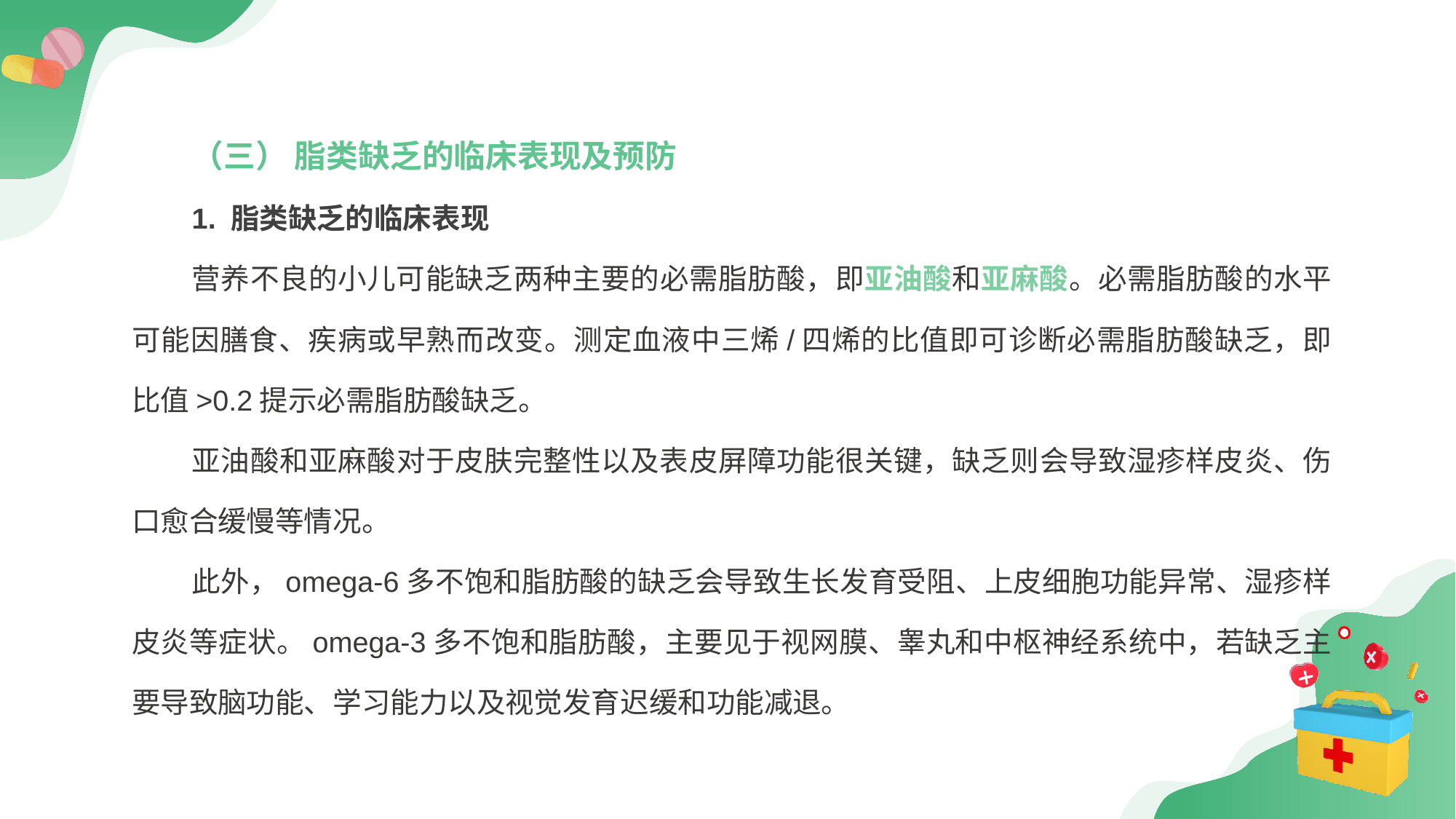

（三） 脂类缺乏的临床表现及预防
1. 脂类缺乏的临床表现
营养不良的小儿可能缺乏两种主要的必需脂肪酸，即亚油酸和亚麻酸。必需脂肪酸的水平可能因膳食、疾病或早熟而改变。测定血液中三烯/四烯的比值即可诊断必需脂肪酸缺乏，即比值>0.2提示必需脂肪酸缺乏。
亚油酸和亚麻酸对于皮肤完整性以及表皮屏障功能很关键，缺乏则会导致湿疹样皮炎、伤口愈合缓慢等情况。
此外，omega-6多不饱和脂肪酸的缺乏会导致生长发育受阻、上皮细胞功能异常、湿疹样皮炎等症状。omega-3多不饱和脂肪酸，主要见于视网膜、睾丸和中枢神经系统中，若缺乏主要导致脑功能、学习能力以及视觉发育迟缓和功能减退。